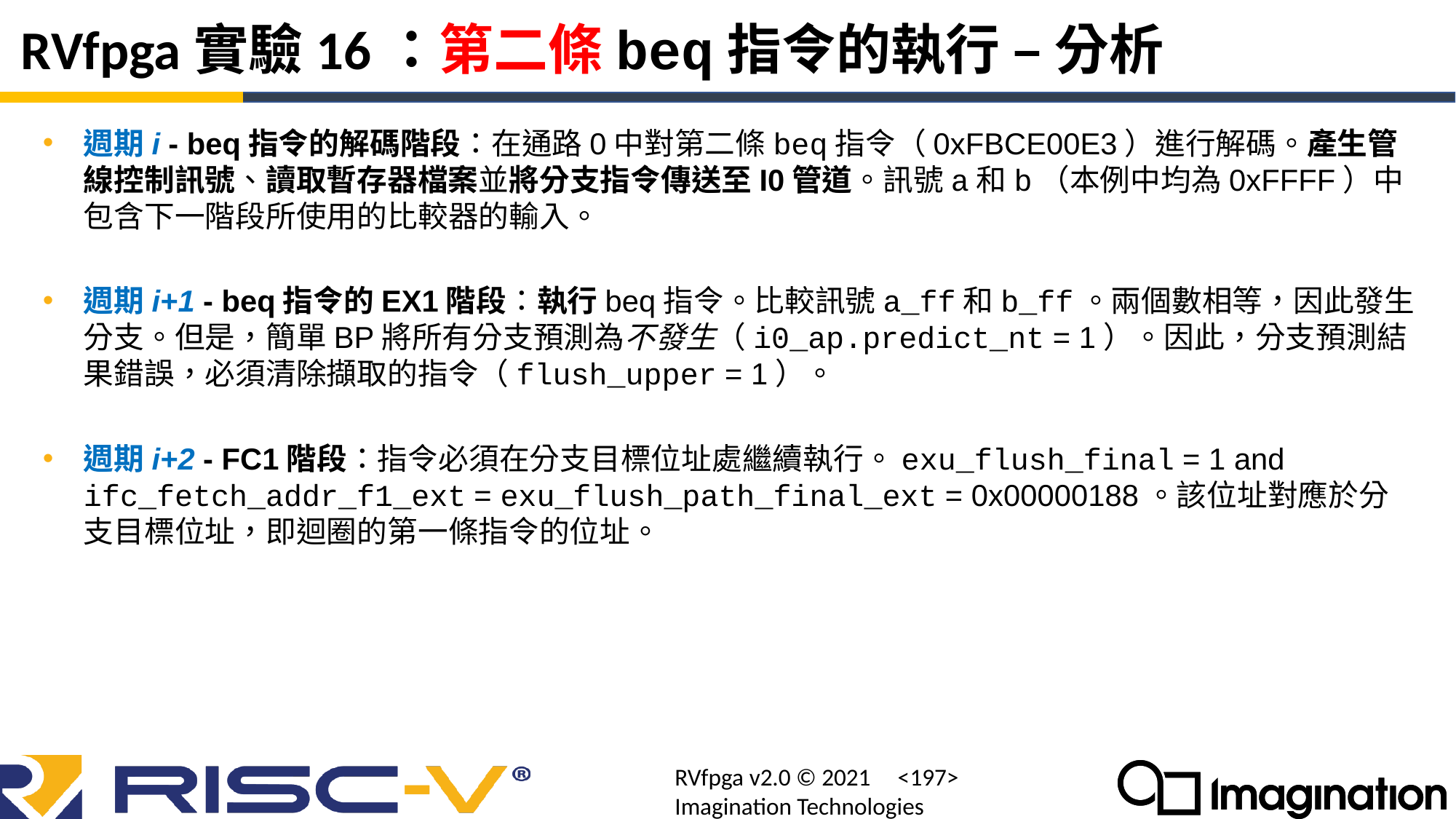

# RVfpga實驗16：第二條beq指令的執行 – 分析
週期i - beq指令的解碼階段：在通路0中對第二條beq指令（0xFBCE00E3）進行解碼。產生管線控制訊號、讀取暫存器檔案並將分支指令傳送至I0管道。訊號a和b（本例中均為0xFFFF）中包含下一階段所使用的比較器的輸入。

週期i+1 - beq指令的EX1階段：執行beq指令。比較訊號a_ff和b_ff。兩個數相等，因此發生分支。但是，簡單BP將所有分支預測為不發生（i0_ap.predict_nt = 1）。因此，分支預測結果錯誤，必須清除擷取的指令（flush_upper = 1）。

週期i+2 - FC1階段：指令必須在分支目標位址處繼續執行。exu_flush_final = 1 and ifc_fetch_addr_f1_ext = exu_flush_path_final_ext = 0x00000188。該位址對應於分支目標位址，即迴圈的第一條指令的位址。